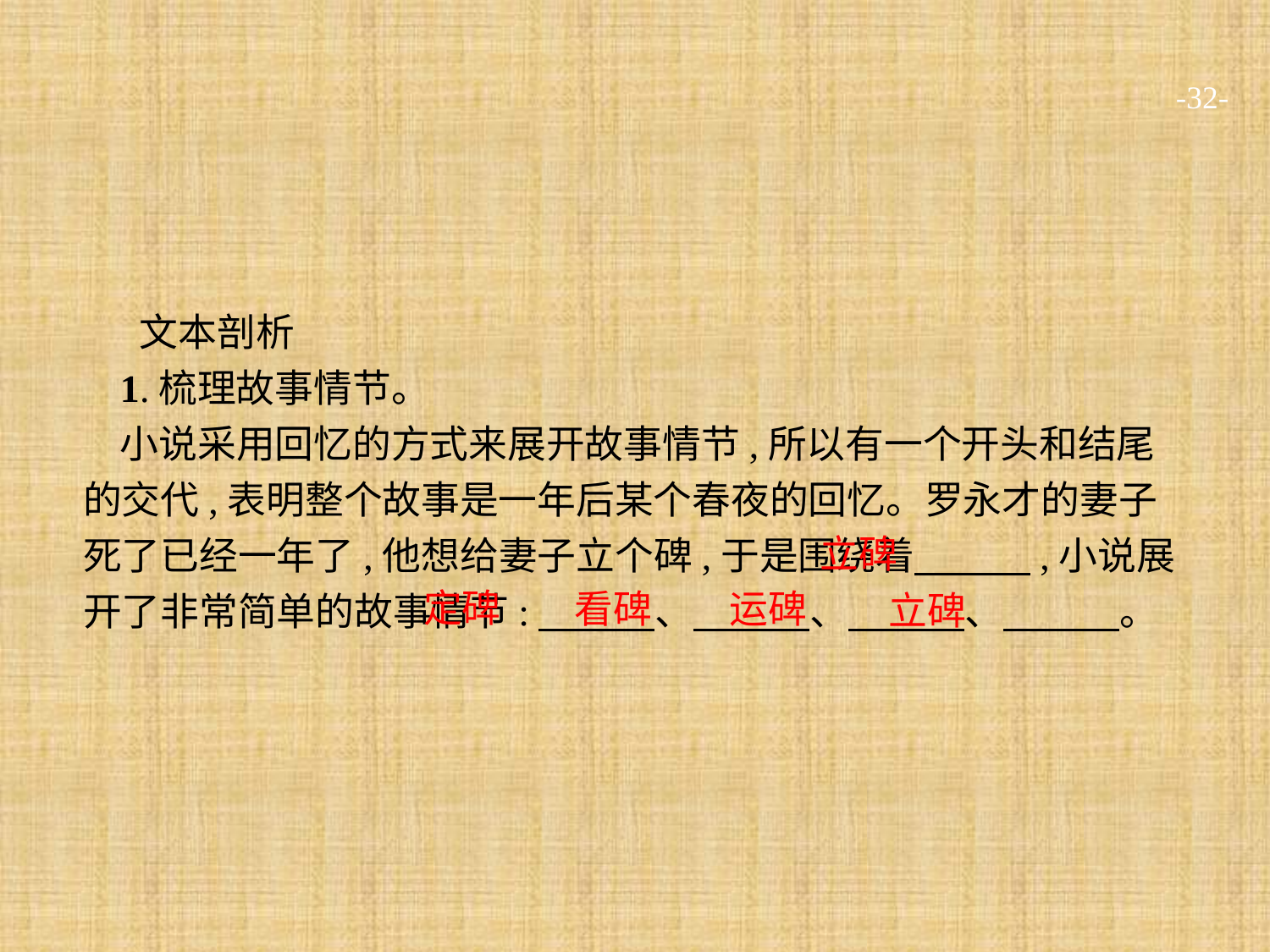

-32-
文本剖析
1.梳理故事情节。
小说采用回忆的方式来展开故事情节,所以有一个开头和结尾的交代,表明整个故事是一年后某个春夜的回忆。罗永才的妻子死了已经一年了,他想给妻子立个碑,于是围绕着　　　,小说展开了非常简单的故事情节:　　　、　　　、　　　、　　　。
立碑
定碑
看碑
运碑
立碑